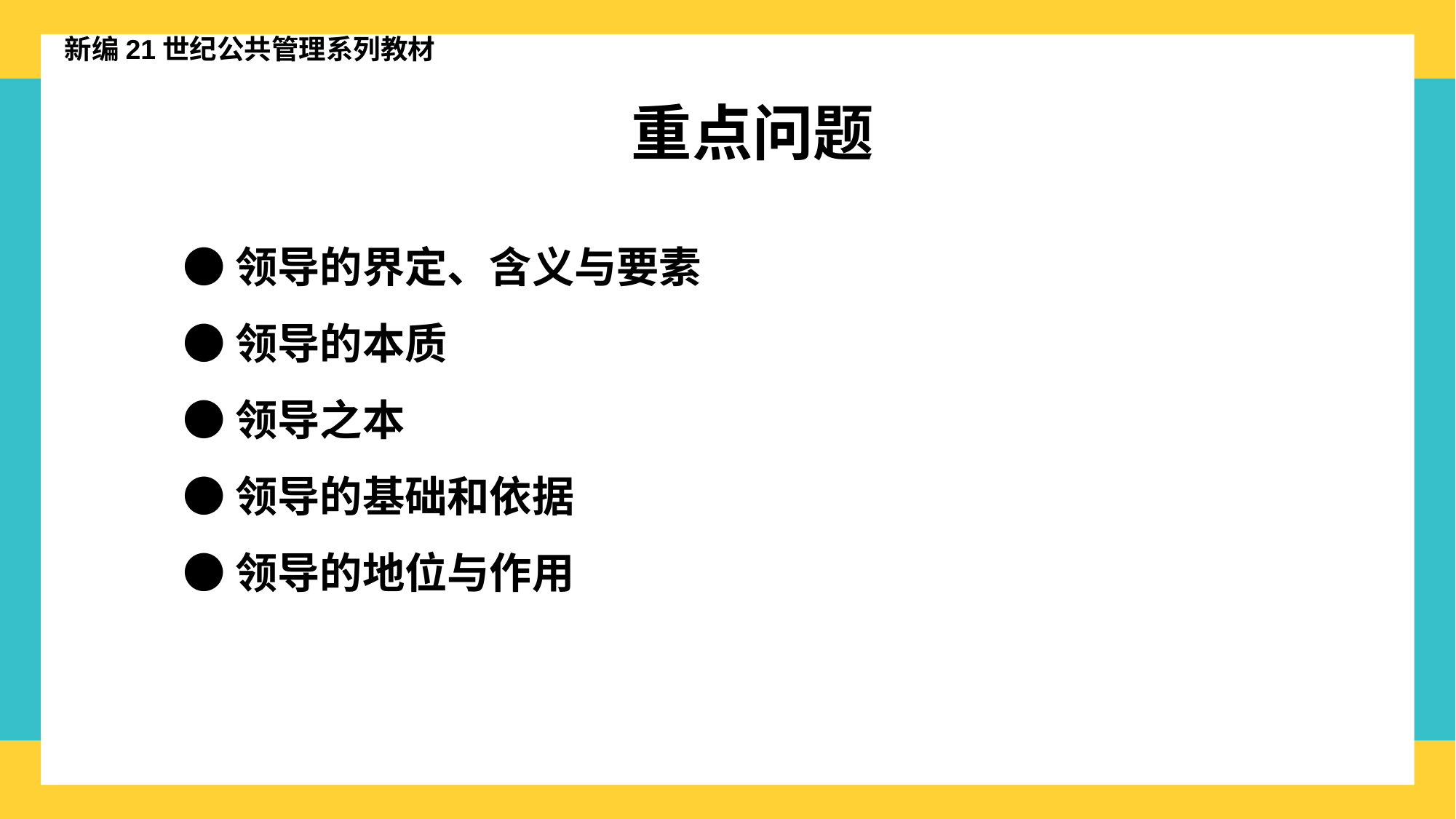

新编21世纪公共管理系列教材
重点问题
●领导的界定、含义与要素
●领导的本质
●领导之本
●领导的基础和依据
●领导的地位与作用